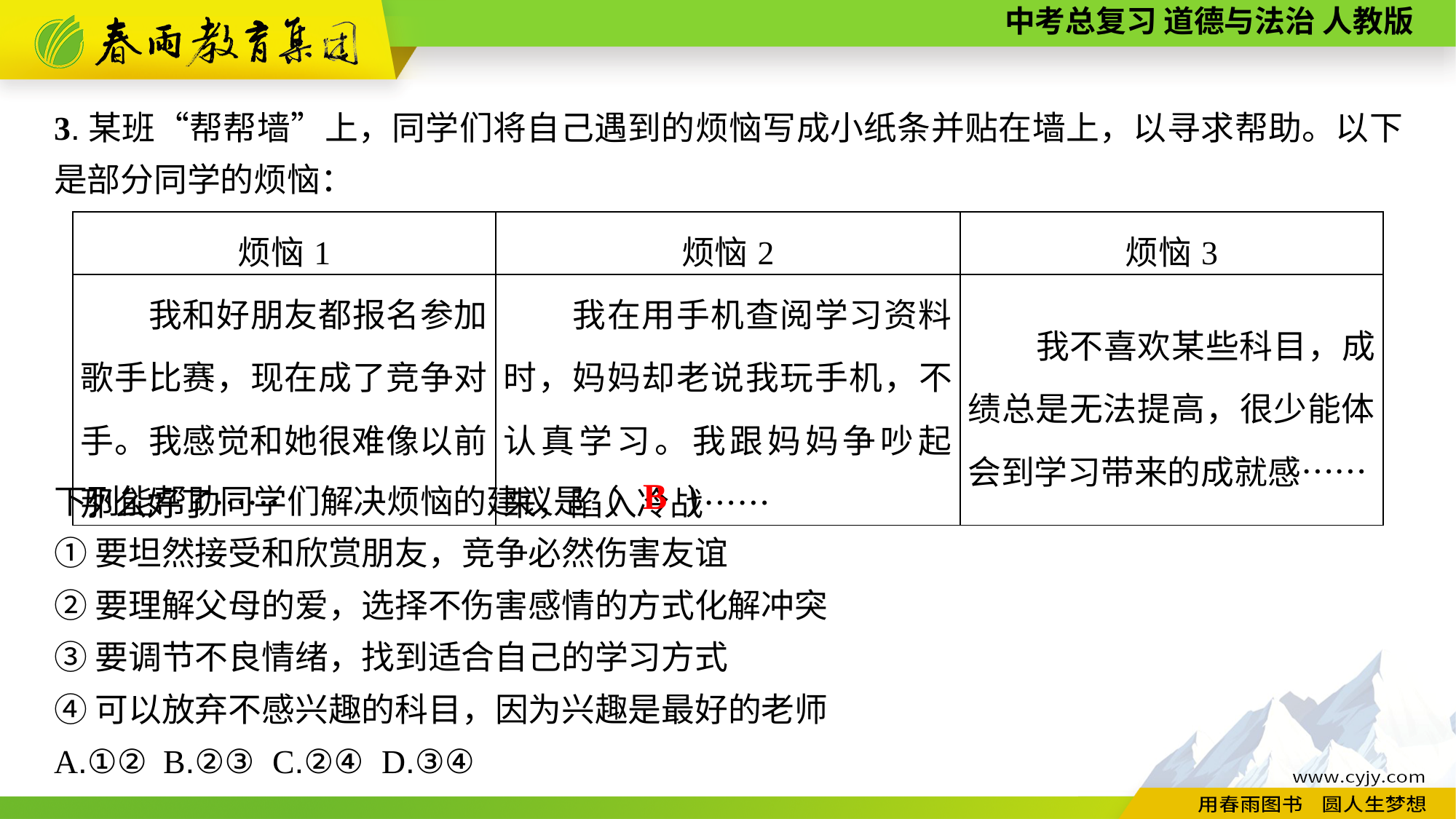

3.某班“帮帮墙”上，同学们将自己遇到的烦恼写成小纸条并贴在墙上，以寻求帮助。以下是部分同学的烦恼：
| 烦恼1 | 烦恼2 | 烦恼3 |
| --- | --- | --- |
| 我和好朋友都报名参加歌手比赛，现在成了竞争对手。我感觉和她很难像以前那么好了…… | 我在用手机查阅学习资料时，妈妈却老说我玩手机，不认真学习。我跟妈妈争吵起来，陷入冷战…… | 我不喜欢某些科目，成绩总是无法提高，很少能体会到学习带来的成就感…… |
下列能帮助同学们解决烦恼的建议是（　　）
①要坦然接受和欣赏朋友，竞争必然伤害友谊
②要理解父母的爱，选择不伤害感情的方式化解冲突
③要调节不良情绪，找到适合自己的学习方式
④可以放弃不感兴趣的科目，因为兴趣是最好的老师
A.①②	B.②③	C.②④	D.③④
B